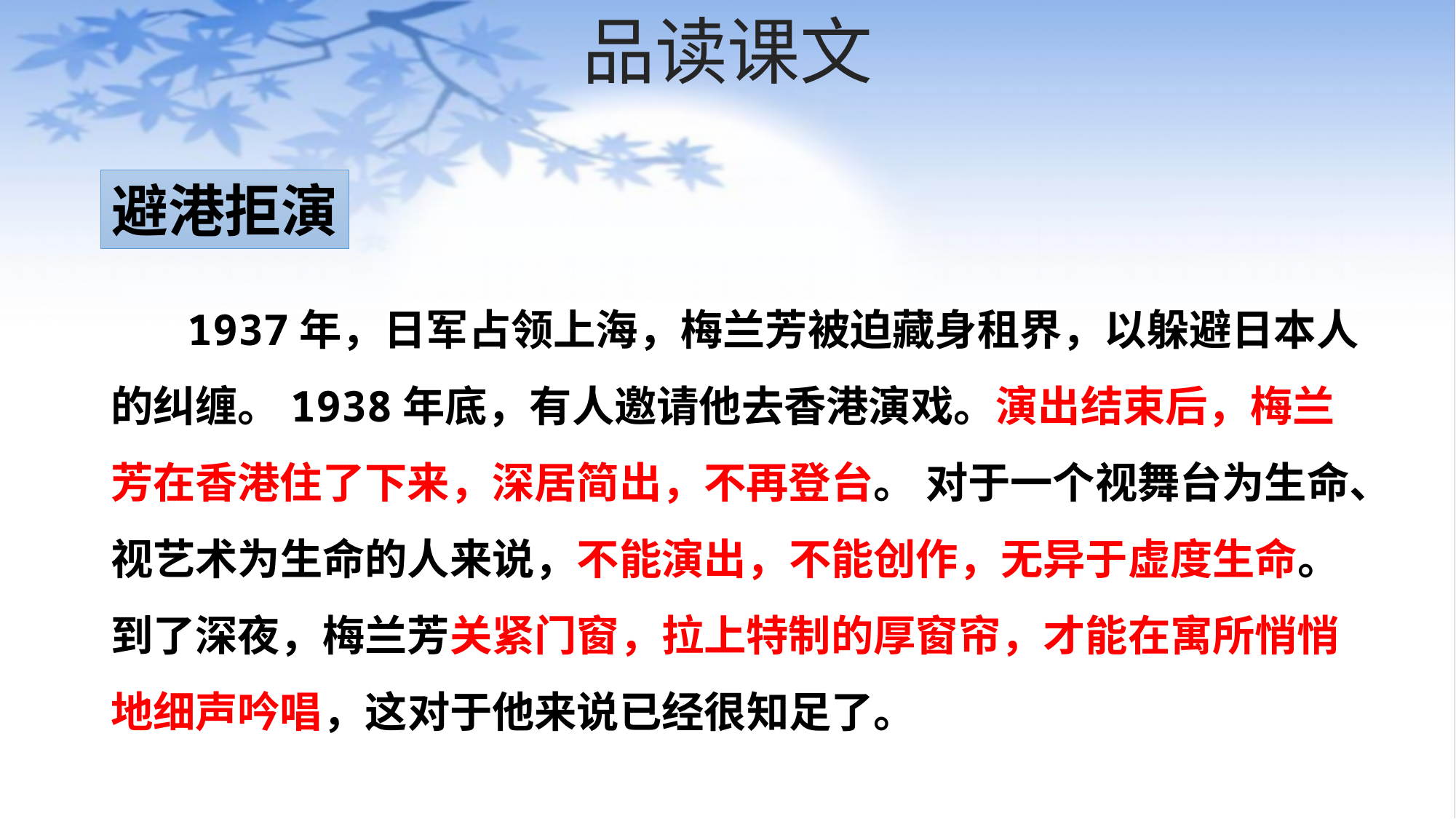

# 品读课文
避港拒演
   1937年，日军占领上海，梅兰芳被迫藏身租界，以躲避日本人的纠缠。1938年底，有人邀请他去香港演戏。演出结束后，梅兰芳在香港住了下来，深居简出，不再登台。 对于一个视舞台为生命、视艺术为生命的人来说，不能演出，不能创作，无异于虚度生命。到了深夜，梅兰芳关紧门窗，拉上特制的厚窗帘，才能在寓所悄悄地细声吟唱，这对于他来说已经很知足了。